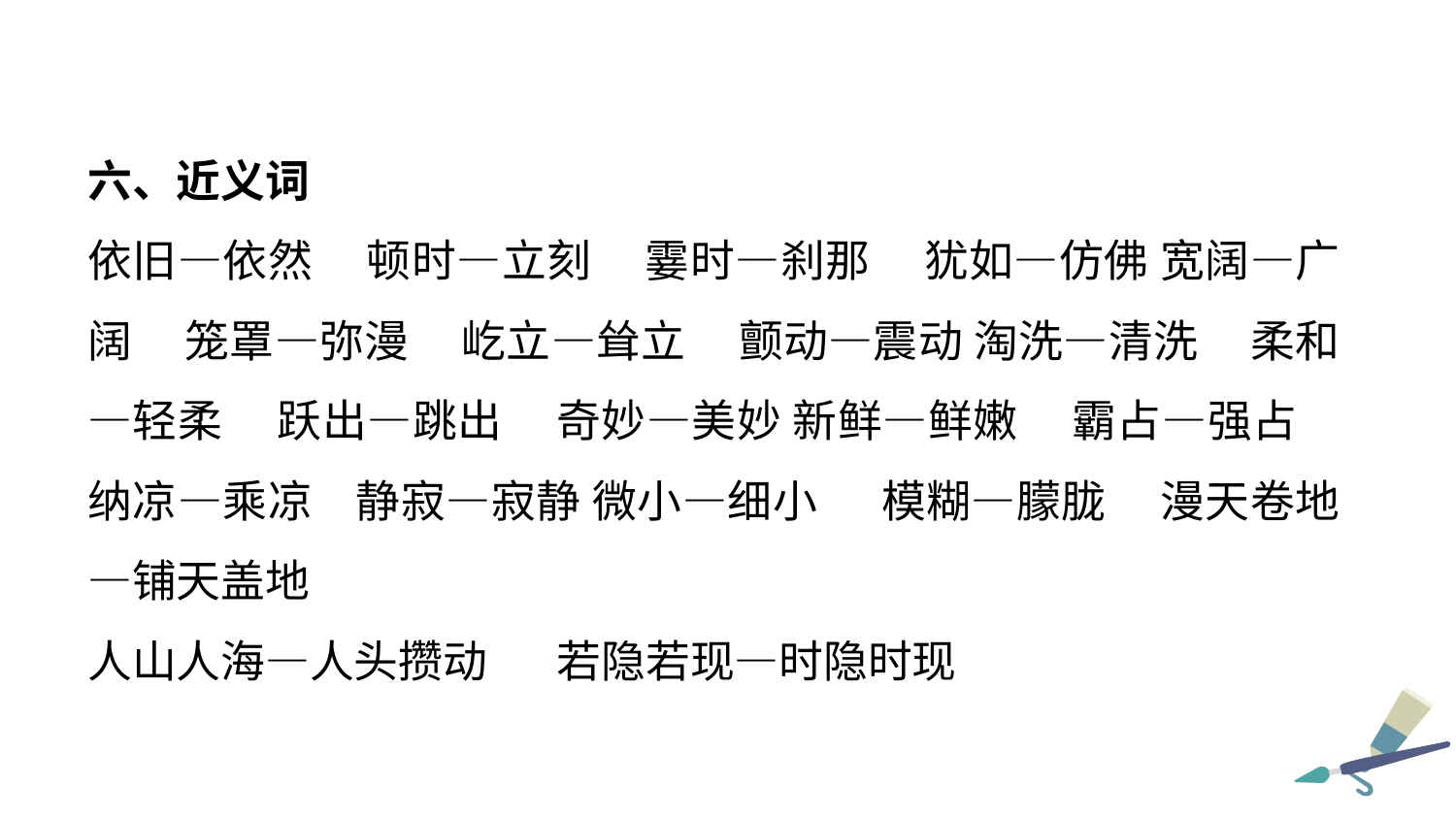

六、近义词
依旧—依然     顿时—立刻     霎时—刹那     犹如—仿佛 宽阔—广阔     笼罩—弥漫     屹立—耸立     颤动—震动 淘洗—清洗     柔和—轻柔     跃出—跳出     奇妙—美妙 新鲜—鲜嫩     霸占—强占     纳凉—乘凉    静寂—寂静 微小—细小      模糊—朦胧     漫天卷地—铺天盖地
人山人海—人头攒动       若隐若现—时隐时现